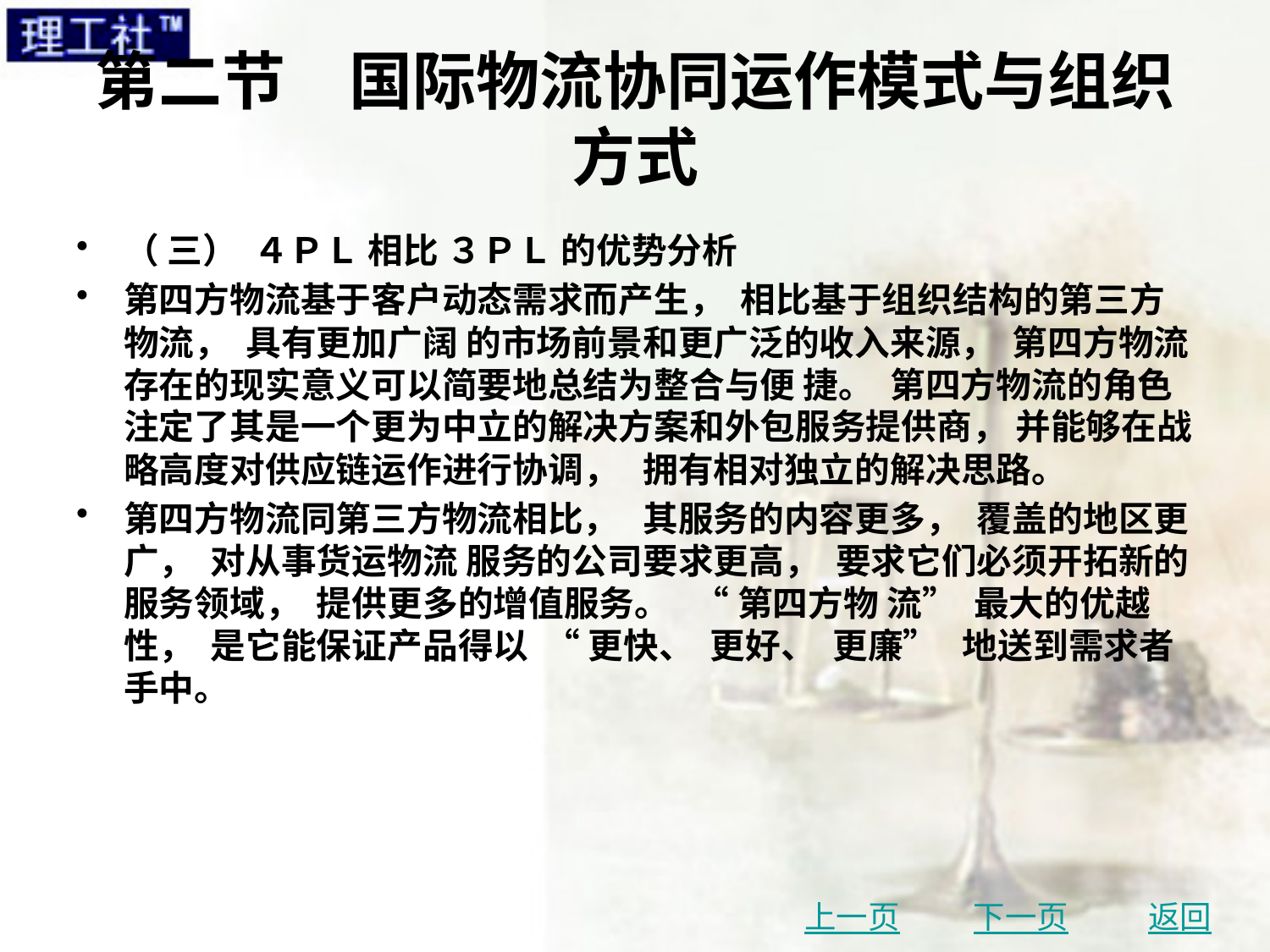

# 第二节　国际物流协同运作模式与组织方式
（ 三）  ４ＰＬ 相比 ３ＰＬ 的优势分析
第四方物流基于客户动态需求而产生，  相比基于组织结构的第三方物流，  具有更加广阔 的市场前景和更广泛的收入来源，  第四方物流存在的现实意义可以简要地总结为整合与便 捷。  第四方物流的角色注定了其是一个更为中立的解决方案和外包服务提供商， 并能够在战 略高度对供应链运作进行协调，   拥有相对独立的解决思路。
第四方物流同第三方物流相比，   其服务的内容更多，  覆盖的地区更广，  对从事货运物流 服务的公司要求更高，  要求它们必须开拓新的服务领域，  提供更多的增值服务。   “ 第四方物 流”  最大的优越性，  是它能保证产品得以  “ 更快、  更好、  更廉”   地送到需求者手中。
上一页
下一页
返回